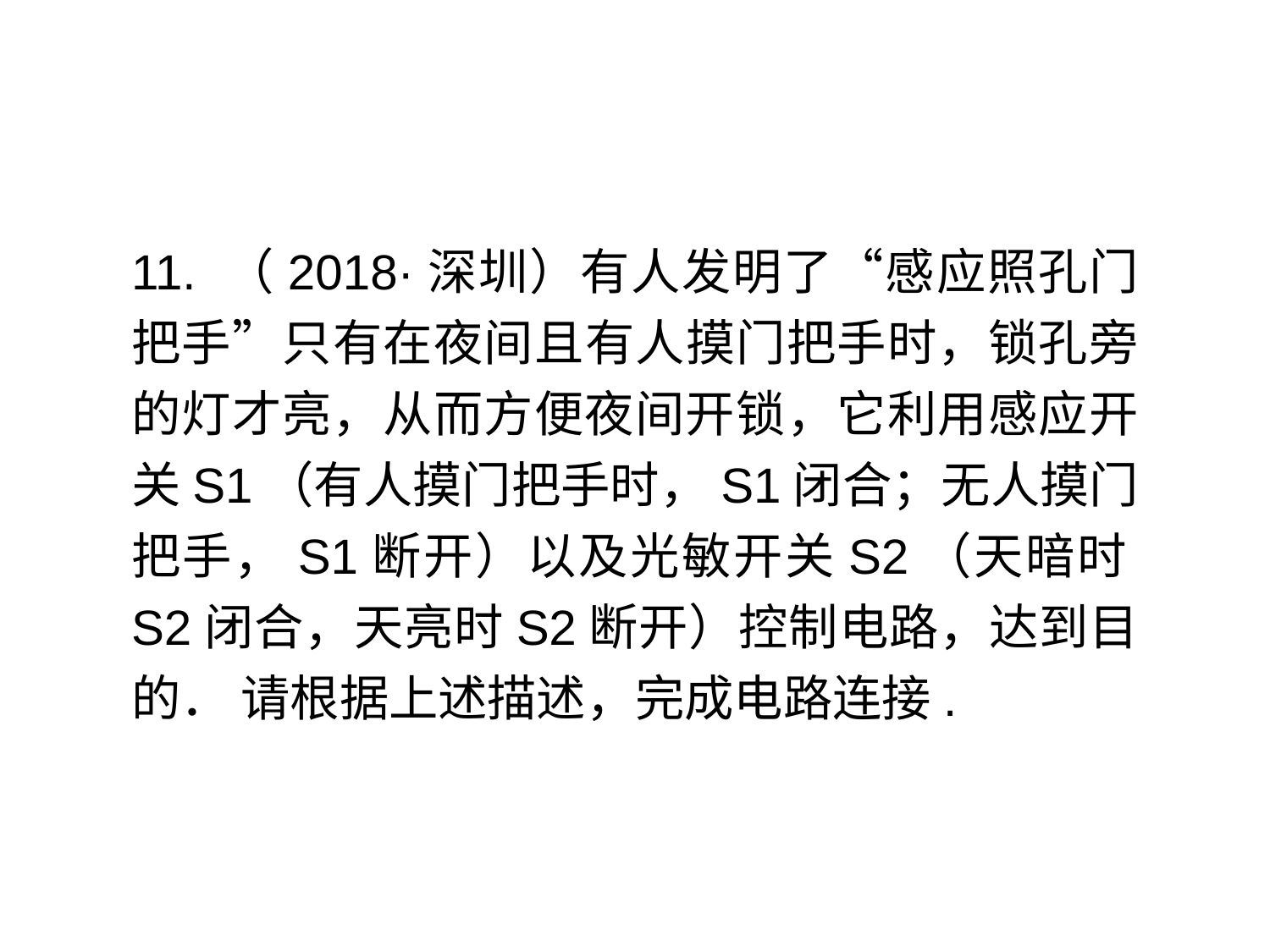

11. （2018·深圳）有人发明了“感应照孔门把手”只有在夜间且有人摸门把手时，锁孔旁的灯才亮，从而方便夜间开锁，它利用感应开关S1（有人摸门把手时，S1闭合；无人摸门把手，S1断开）以及光敏开关S2（天暗时S2闭合，天亮时S2断开）控制电路，达到目的． 请根据上述描述，完成电路连接.